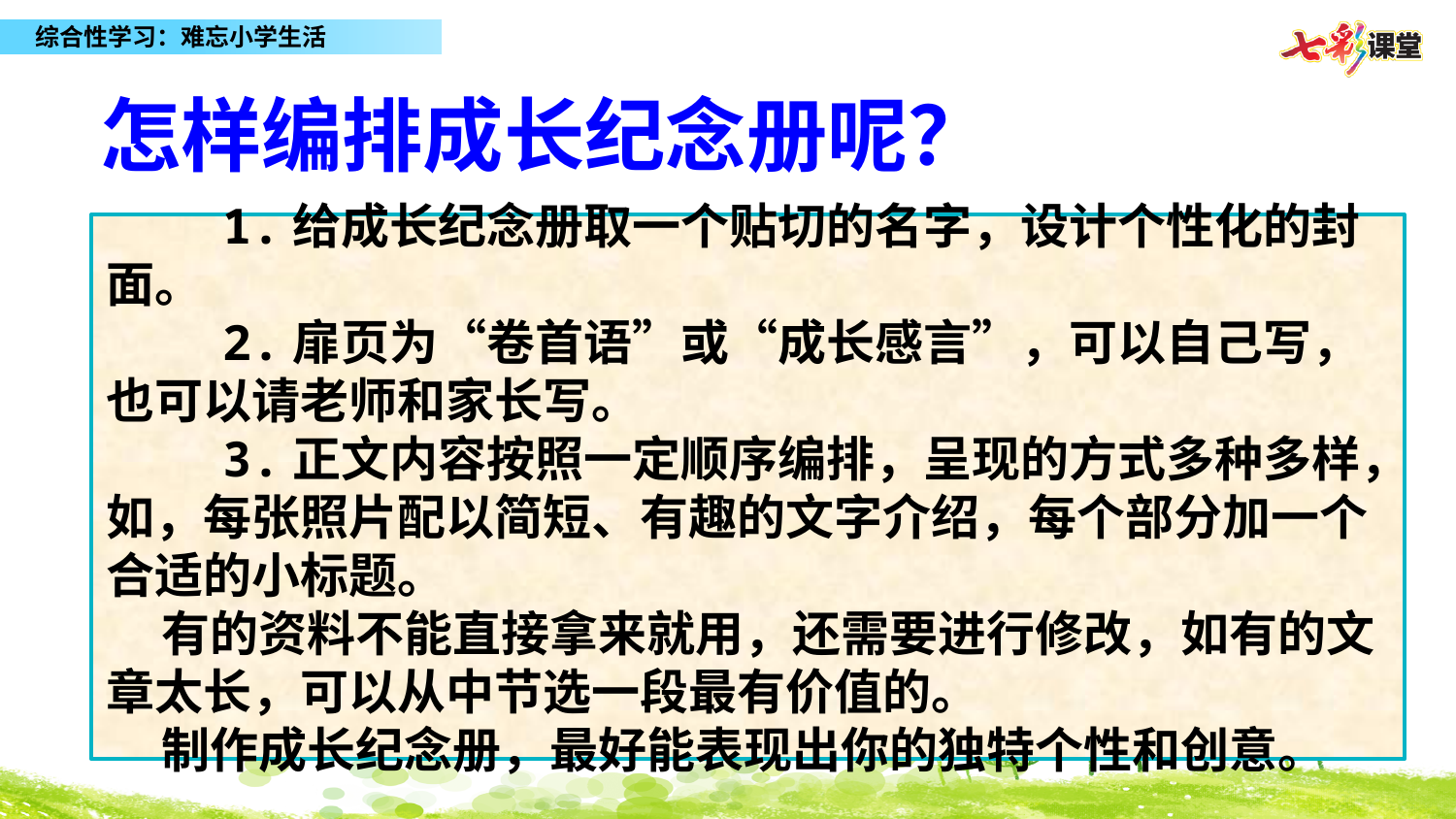

怎样编排成长纪念册呢？
    1.给成长纪念册取一个贴切的名字，设计个性化的封面。
    2.扉页为“卷首语”或“成长感言”，可以自己写，也可以请老师和家长写。
    3.正文内容按照一定顺序编排，呈现的方式多种多样，如，每张照片配以简短、有趣的文字介绍，每个部分加一个合适的小标题。
    有的资料不能直接拿来就用，还需要进行修改，如有的文章太长，可以从中节选一段最有价值的。
    制作成长纪念册，最好能表现出你的独特个性和创意。